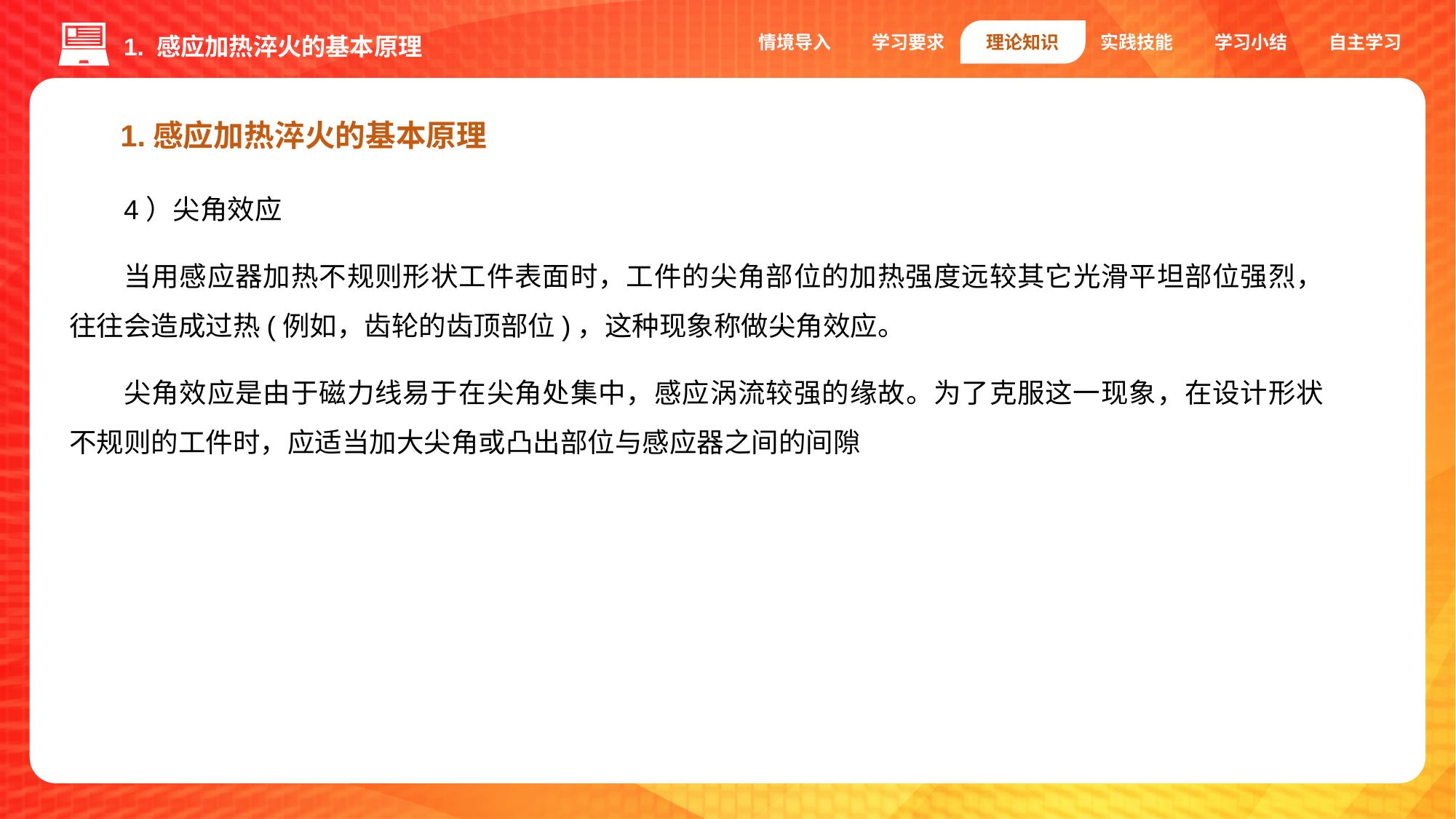

情境导入
学习要求
理论知识
实践技能
学习小结
自主学习

1. 感应加热淬火的基本原理
1.感应加热淬火的基本原理
4）尖角效应
当用感应器加热不规则形状工件表面时，工件的尖角部位的加热强度远较其它光滑平坦部位强烈，往往会造成过热(例如，齿轮的齿顶部位)，这种现象称做尖角效应。
尖角效应是由于磁力线易于在尖角处集中，感应涡流较强的缘故。为了克服这一现象，在设计形状不规则的工件时，应适当加大尖角或凸出部位与感应器之间的间隙